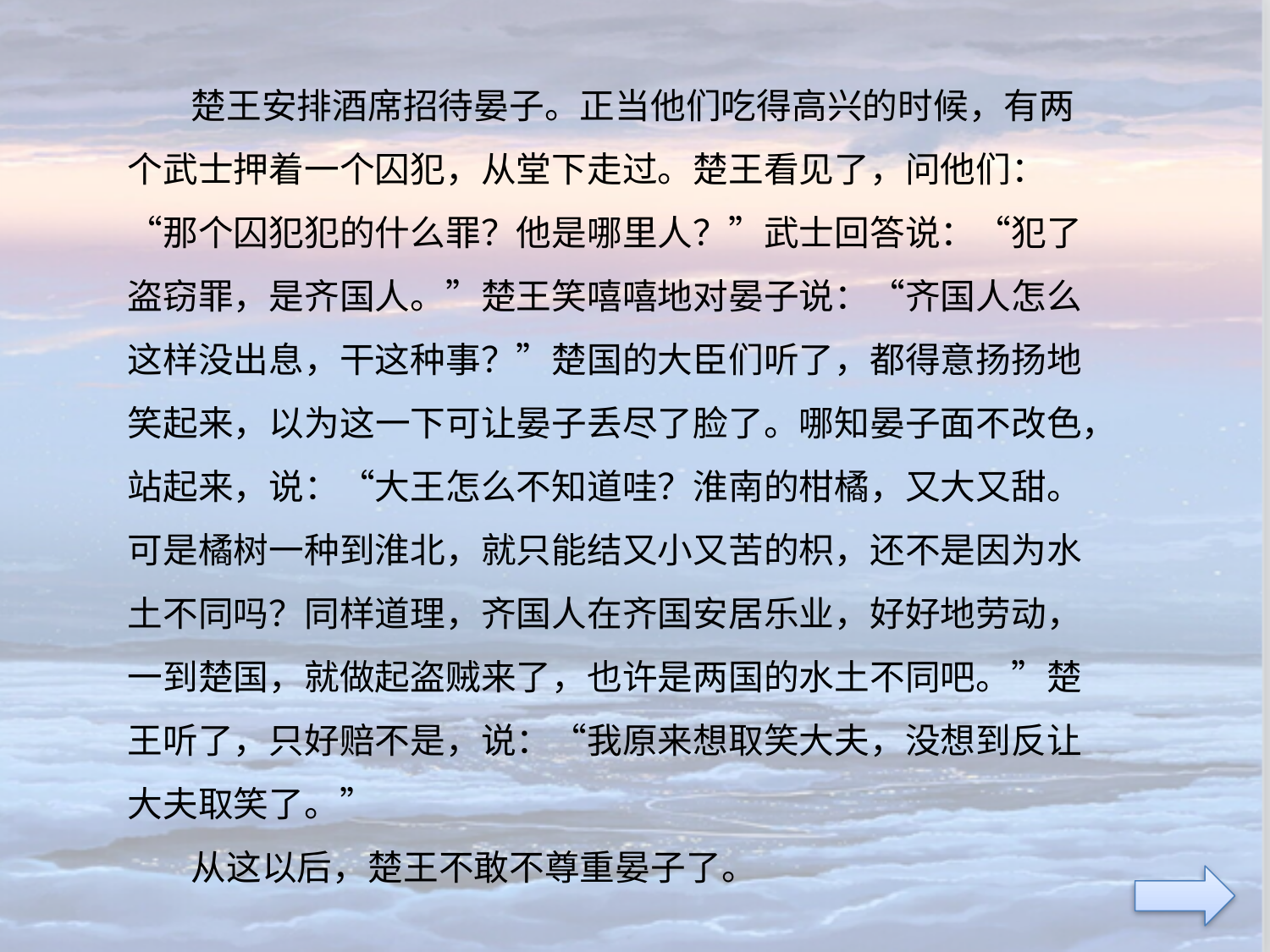

楚王安排酒席招待晏子。正当他们吃得高兴的时候，有两个武士押着一个囚犯，从堂下走过。楚王看见了，问他们：“那个囚犯犯的什么罪？他是哪里人？”武士回答说：“犯了盗窃罪，是齐国人。”楚王笑嘻嘻地对晏子说：“齐国人怎么这样没出息，干这种事？”楚国的大臣们听了，都得意扬扬地笑起来，以为这一下可让晏子丢尽了脸了。哪知晏子面不改色，站起来，说：“大王怎么不知道哇？淮南的柑橘，又大又甜。可是橘树一种到淮北，就只能结又小又苦的枳，还不是因为水土不同吗？同样道理，齐国人在齐国安居乐业，好好地劳动，一到楚国，就做起盗贼来了，也许是两国的水土不同吧。”楚王听了，只好赔不是，说：“我原来想取笑大夫，没想到反让大夫取笑了。”
从这以后，楚王不敢不尊重晏子了。